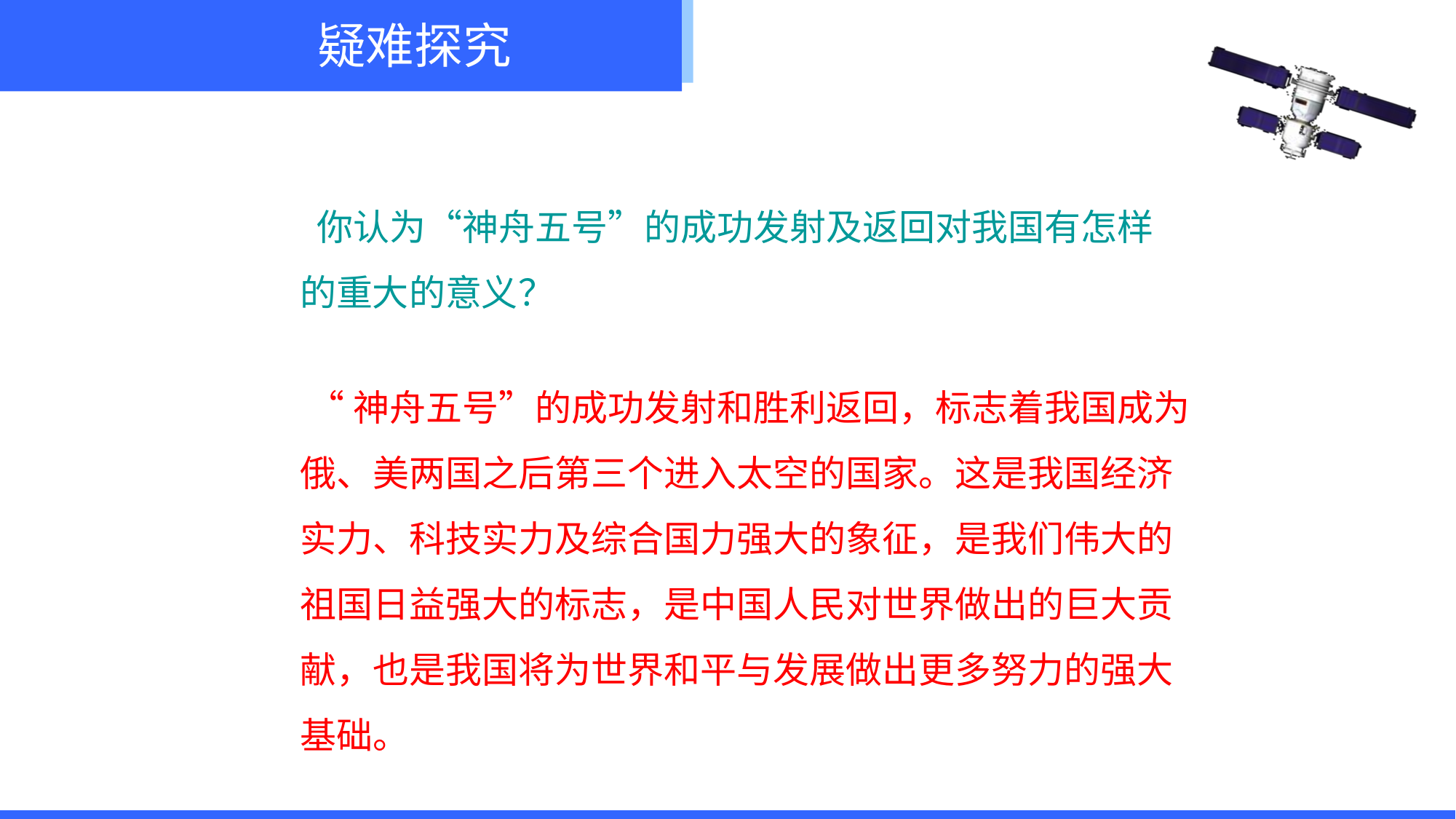

疑难探究
 你认为“神舟五号”的成功发射及返回对我国有怎样的重大的意义？
 “神舟五号”的成功发射和胜利返回，标志着我国成为俄、美两国之后第三个进入太空的国家。这是我国经济实力、科技实力及综合国力强大的象征，是我们伟大的祖国日益强大的标志，是中国人民对世界做出的巨大贡献，也是我国将为世界和平与发展做出更多努力的强大基础。